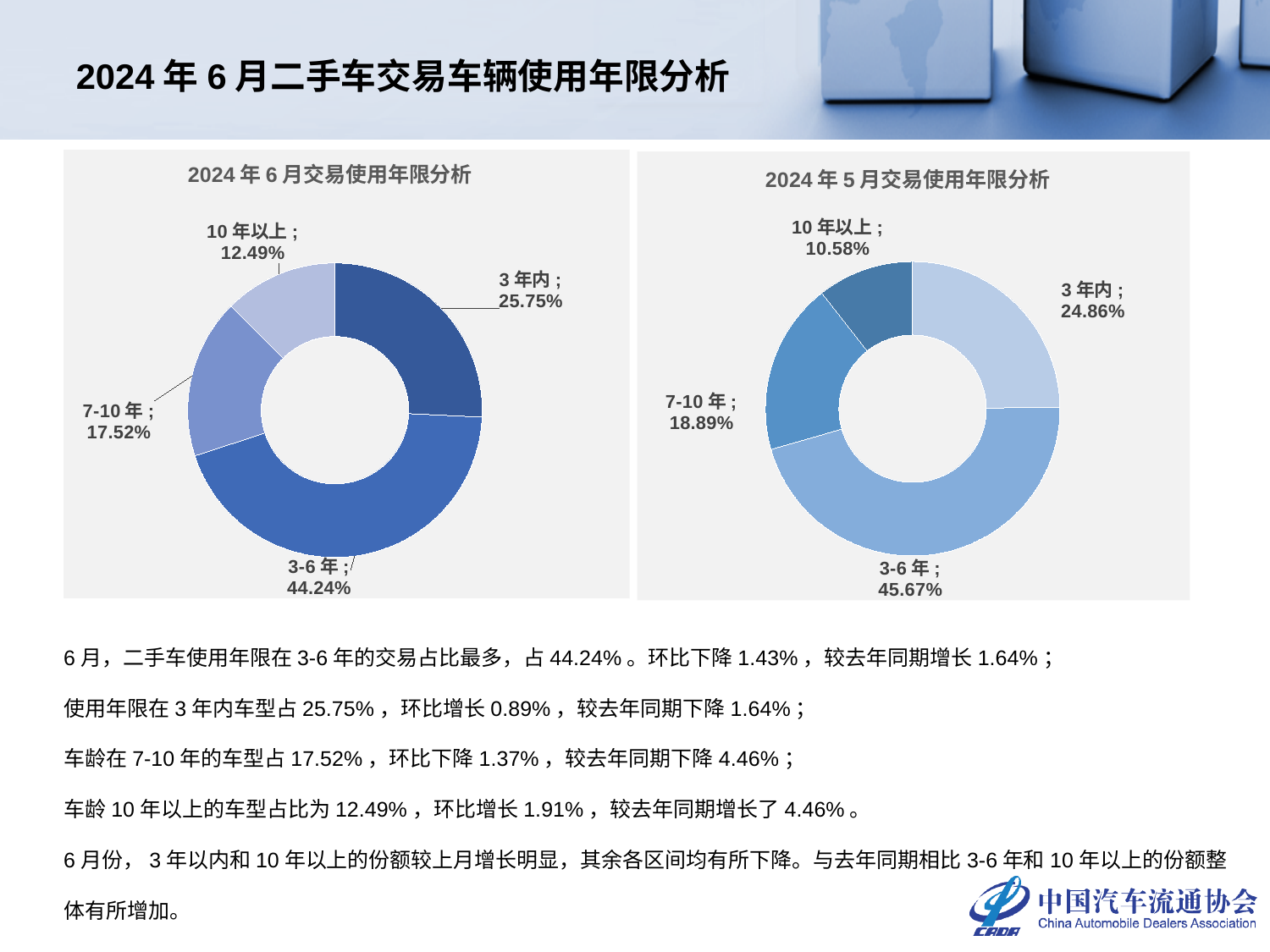

# 2024年6月二手车交易车辆使用年限分析

### Chart: 2024年6月交易使用年限分析

| Category | 车龄占比 |
|---|---|
| 3年内 | 0.25753948060514653 |
| 3-6年 | 0.4423815878085919 |
| 7-10年 | 0.17517084837301528 |
| 10年以上 | 0.12490808321324628 |

### Chart: 2024年5月交易使用年限分析

| Category |  |
|---|---|
| 3年内 | 0.24863168138007546 |
| 3-6年 | 0.45672339359425573 |
| 7-10年 | 0.18888255714816715 |
| 10年以上 | 0.10576236787750164 |
6月，二手车使用年限在3-6年的交易占比最多，占44.24%。环比下降1.43%，较去年同期增长1.64%；
使用年限在3年内车型占25.75%，环比增长0.89%，较去年同期下降1.64%；
车龄在7-10年的车型占17.52%，环比下降1.37%，较去年同期下降4.46%；
车龄10年以上的车型占比为12.49%，环比增长1.91%，较去年同期增长了4.46%。
6月份，3年以内和10年以上的份额较上月增长明显，其余各区间均有所下降。与去年同期相比3-6年和10年以上的份额整体有所增加。